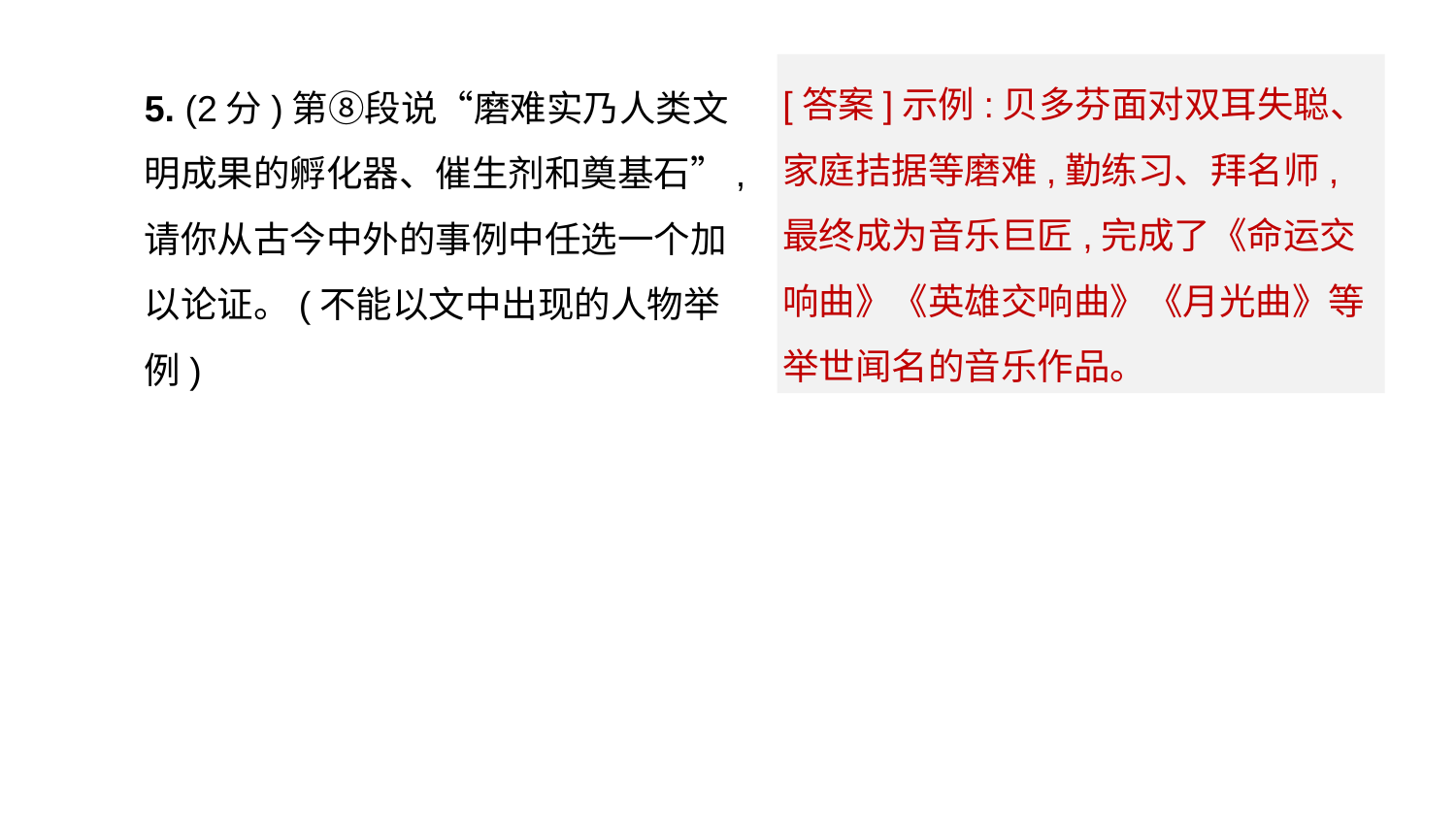

[答案]示例:贝多芬面对双耳失聪、家庭拮据等磨难,勤练习、拜名师,最终成为音乐巨匠,完成了《命运交响曲》《英雄交响曲》《月光曲》等举世闻名的音乐作品。
5. (2分)第⑧段说“磨难实乃人类文明成果的孵化器、催生剂和奠基石”,请你从古今中外的事例中任选一个加以论证。(不能以文中出现的人物举例)